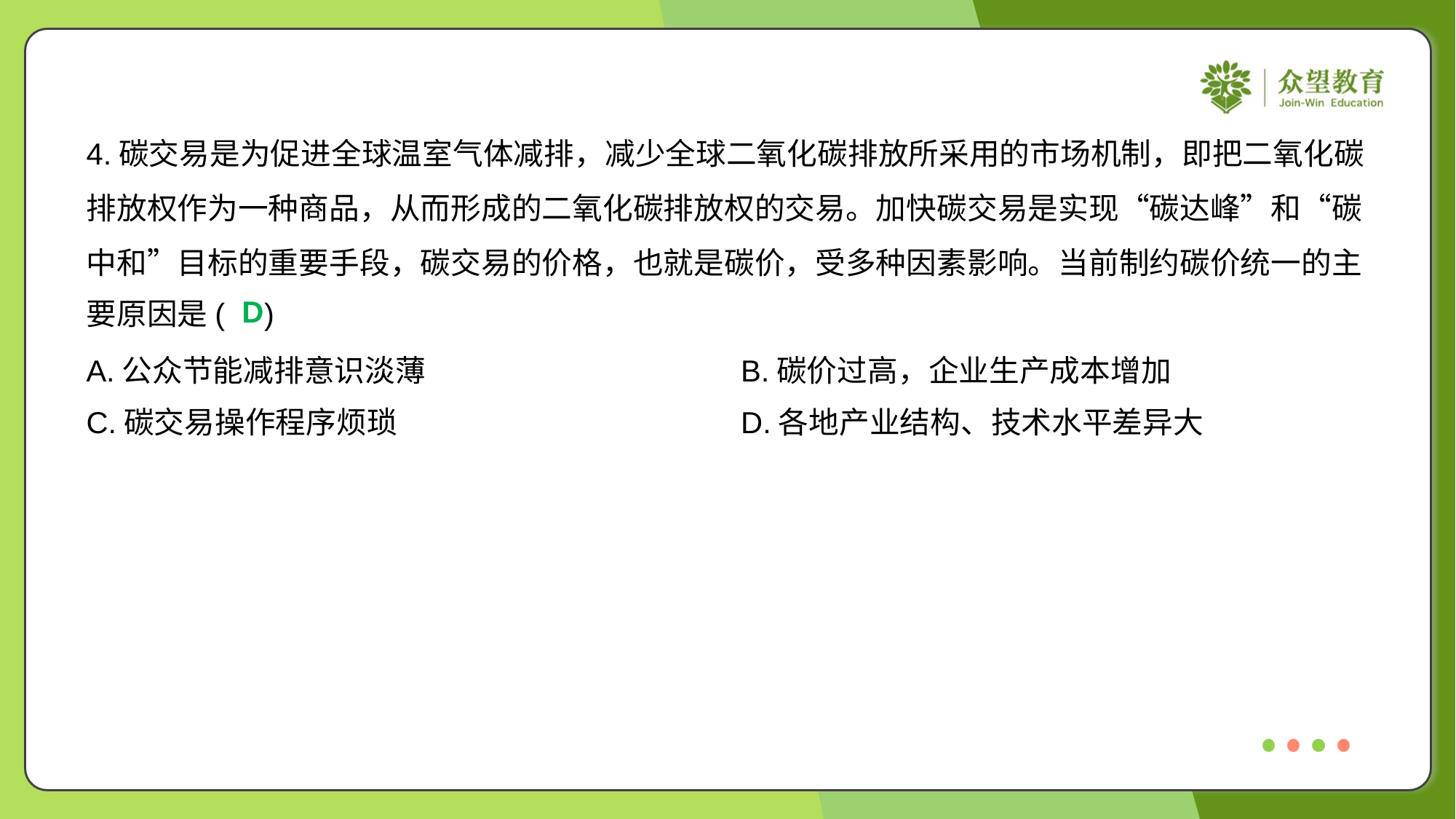

4.碳交易是为促进全球温室气体减排，减少全球二氧化碳排放所采用的市场机制，即把二氧化碳
排放权作为一种商品，从而形成的二氧化碳排放权的交易。加快碳交易是实现“碳达峰”和“碳
中和”目标的重要手段，碳交易的价格，也就是碳价，受多种因素影响。当前制约碳价统一的主
要原因是(     )
D
A.公众节能减排意识淡薄	B.碳价过高，企业生产成本增加
C.碳交易操作程序烦琐	D.各地产业结构、技术水平差异大